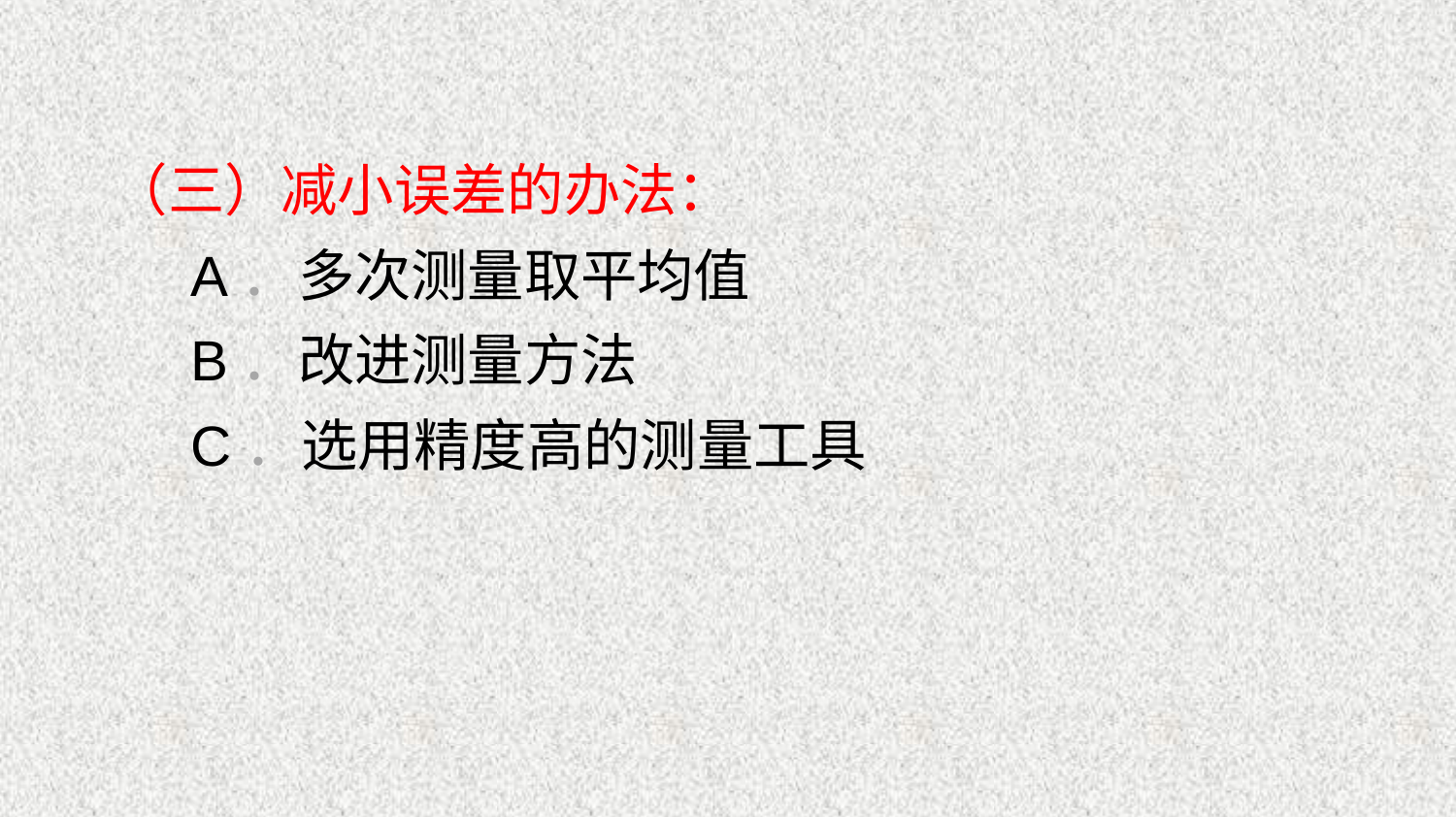

（三）减小误差的办法：
     A．多次测量取平均值
     B．改进测量方法
     C．选用精度高的测量工具